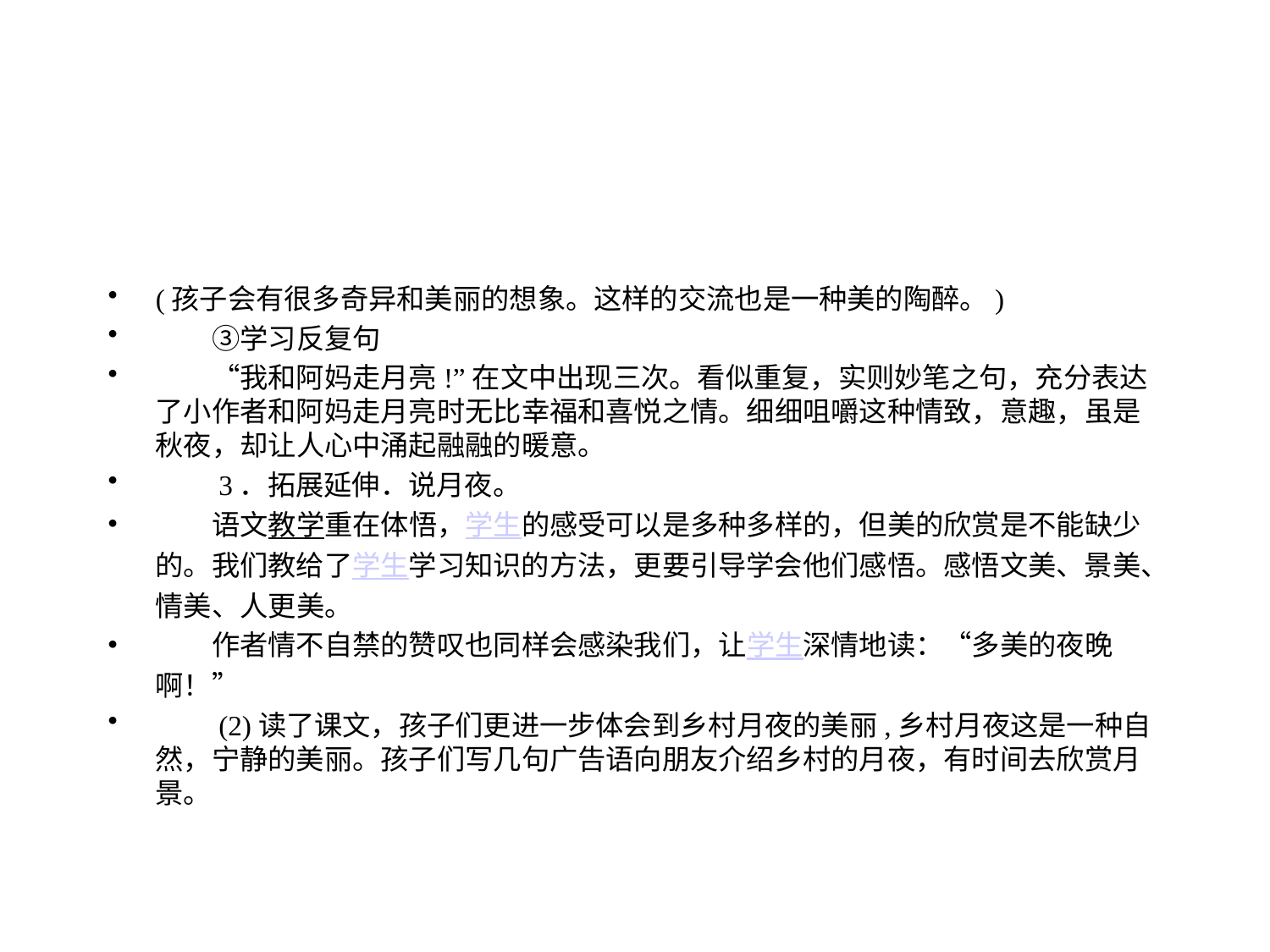

#
(孩子会有很多奇异和美丽的想象。这样的交流也是一种美的陶醉。)
　　③学习反复句
　　“我和阿妈走月亮!”在文中出现三次。看似重复，实则妙笔之句，充分表达了小作者和阿妈走月亮时无比幸福和喜悦之情。细细咀嚼这种情致，意趣，虽是秋夜，却让人心中涌起融融的暖意。
　　3．拓展延伸．说月夜。
　　语文教学重在体悟，学生的感受可以是多种多样的，但美的欣赏是不能缺少的。我们教给了学生学习知识的方法，更要引导学会他们感悟。感悟文美、景美、情美、人更美。
　　作者情不自禁的赞叹也同样会感染我们，让学生深情地读：“多美的夜晚啊！”
　　(2)读了课文，孩子们更进一步体会到乡村月夜的美丽,乡村月夜这是一种自然，宁静的美丽。孩子们写几句广告语向朋友介绍乡村的月夜，有时间去欣赏月景。